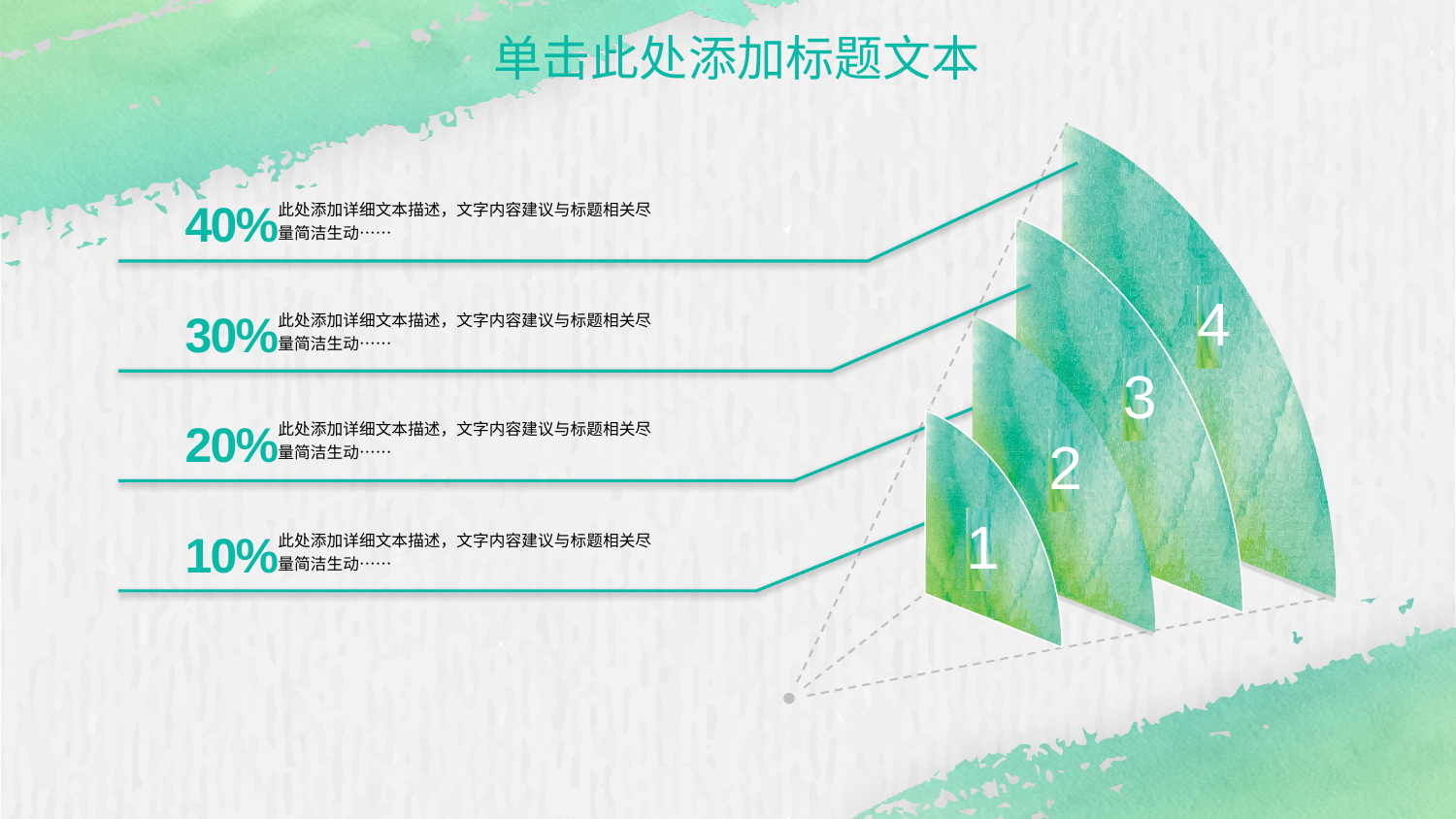

单击此处添加标题文本

4

40%
此处添加详细文本描述，文字内容建议与标题相关尽量简洁生动……

30%
此处添加详细文本描述，文字内容建议与标题相关尽量简洁生动……

20%
此处添加详细文本描述，文字内容建议与标题相关尽量简洁生动……

10%
此处添加详细文本描述，文字内容建议与标题相关尽量简洁生动……

3

2

1